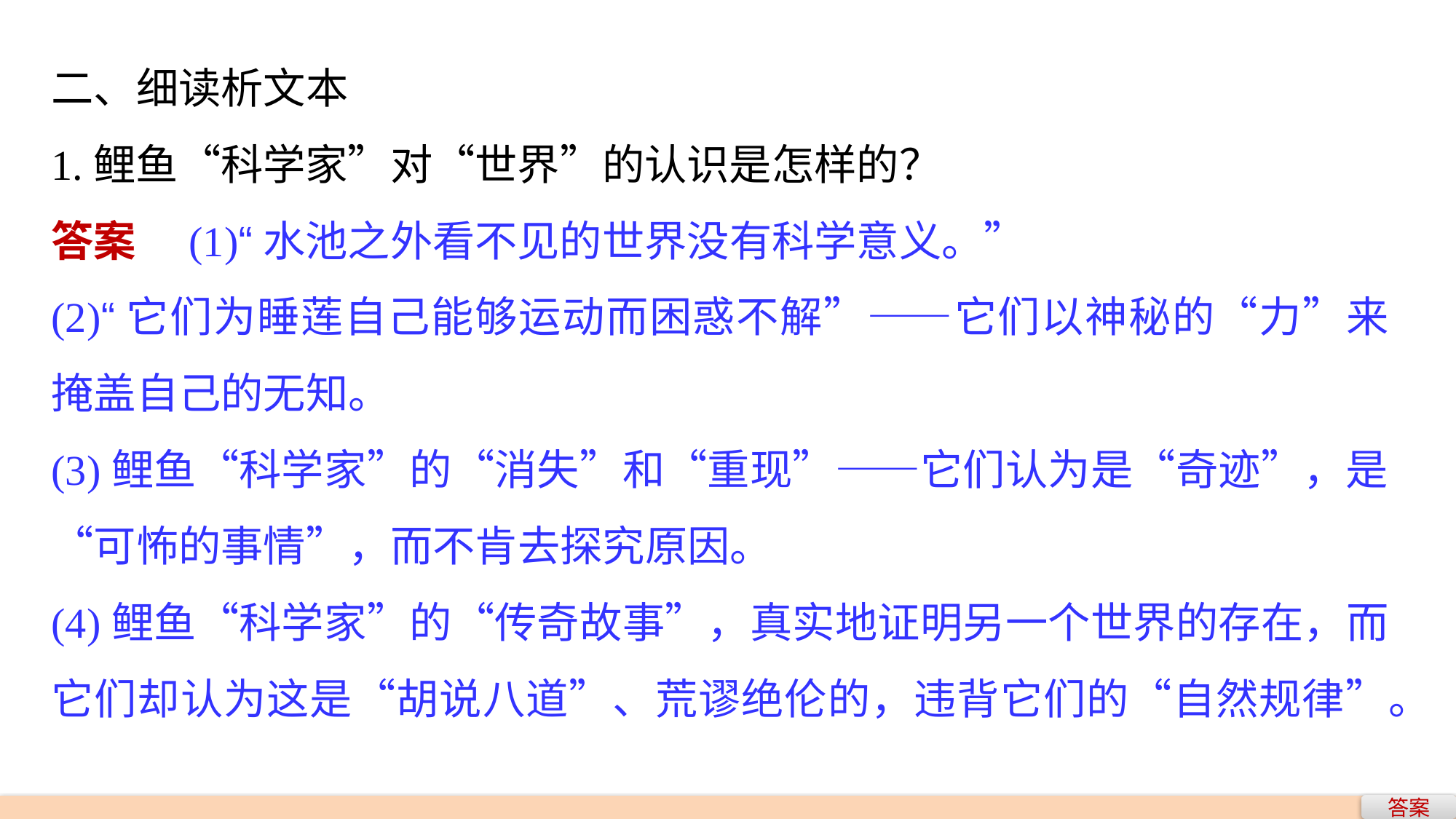

二、细读析文本
1.鲤鱼“科学家”对“世界”的认识是怎样的？
答案　(1)“水池之外看不见的世界没有科学意义。”
(2)“它们为睡莲自己能够运动而困惑不解”——它们以神秘的“力”来掩盖自己的无知。
(3)鲤鱼“科学家”的“消失”和“重现”——它们认为是“奇迹”，是“可怖的事情”，而不肯去探究原因。
(4)鲤鱼“科学家”的“传奇故事”，真实地证明另一个世界的存在，而它们却认为这是“胡说八道”、荒谬绝伦的，违背它们的“自然规律”。
答案